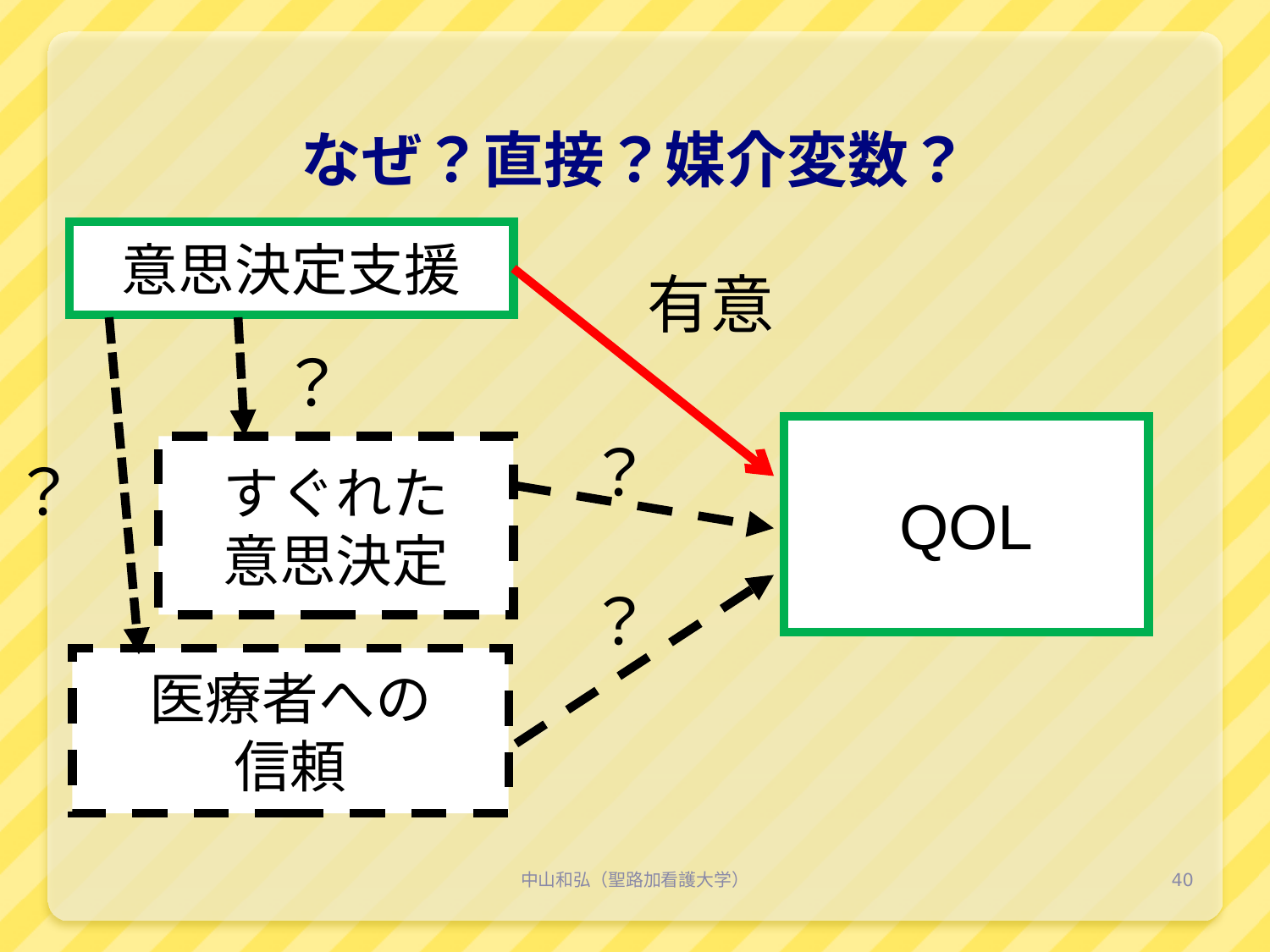

# なぜ？直接？媒介変数？
意思決定支援
QOL
すぐれた
意思決定

医療者への
信頼
有意

？
？
？
？
中山和弘（聖路加看護大学）
40